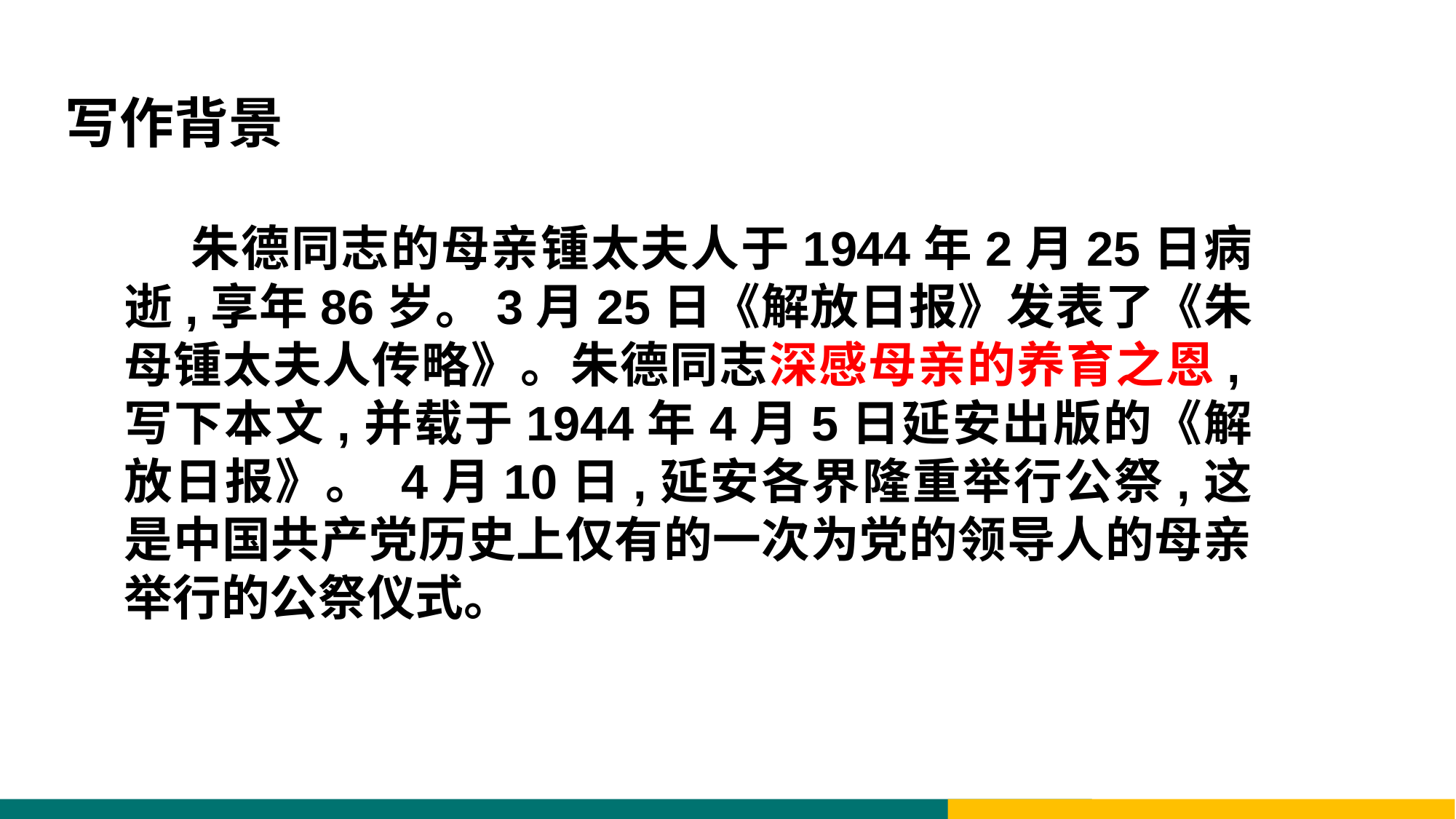

写作背景
     朱德同志的母亲锺太夫人于1944年2月25日病逝,享年86岁。3月25日《解放日报》发表了《朱母锺太夫人传略》。朱德同志深感母亲的养育之恩,写下本文,并载于1944年4月5日延安出版的《解放日报》。 4月10日,延安各界隆重举行公祭,这是中国共产党历史上仅有的一次为党的领导人的母亲举行的公祭仪式。